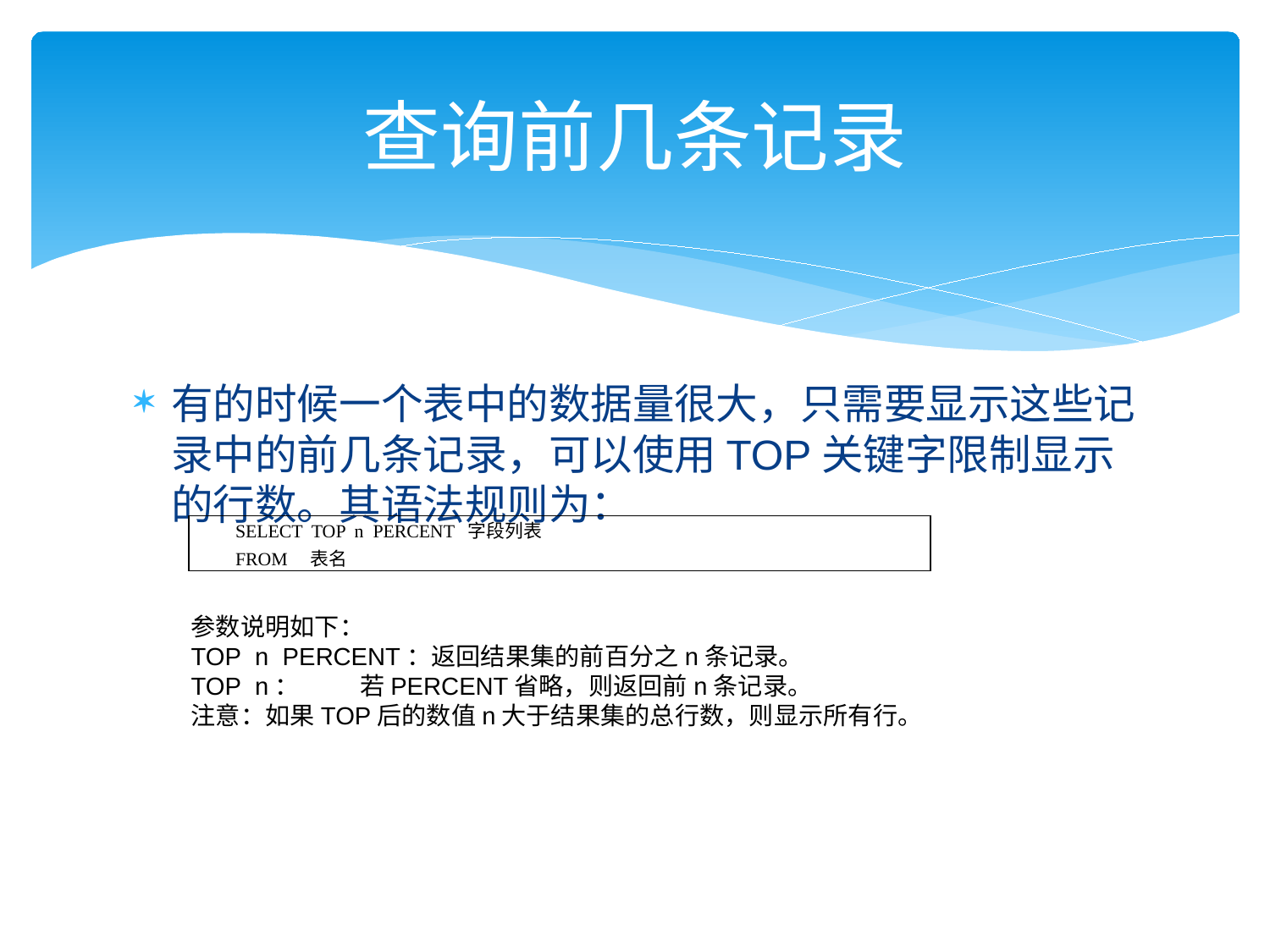

# 查询前几条记录
有的时候一个表中的数据量很大，只需要显示这些记录中的前几条记录，可以使用TOP关键字限制显示的行数。其语法规则为：

| SELECT TOP n PERCENT 字段列表 FROM 表名 |
| --- |
参数说明如下：
TOP  n  PERCENT：返回结果集的前百分之n条记录。
TOP  n：           若PERCENT省略，则返回前n条记录。
注意：如果TOP后的数值n大于结果集的总行数，则显示所有行。